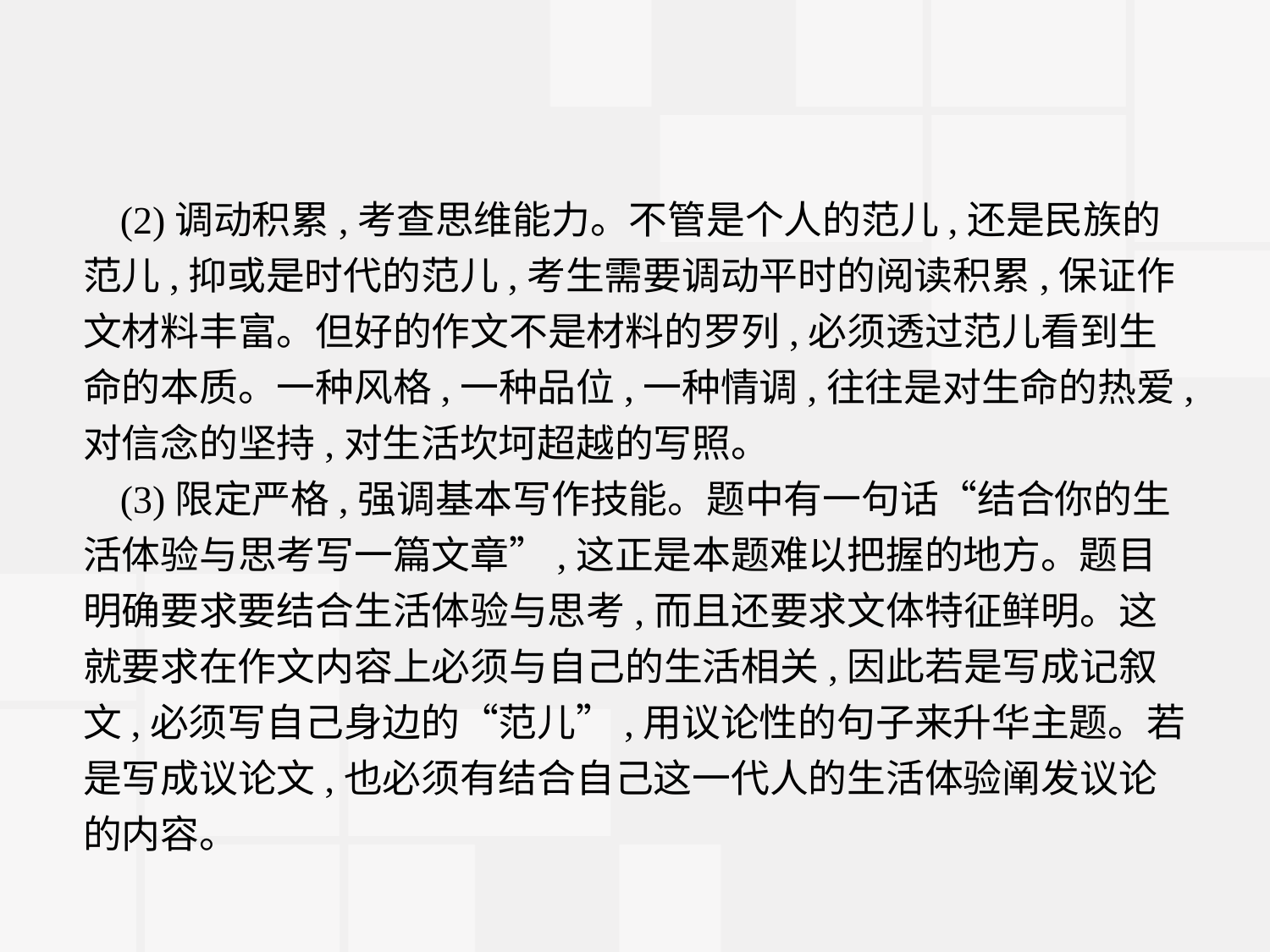

(2)调动积累,考查思维能力。不管是个人的范儿,还是民族的范儿,抑或是时代的范儿,考生需要调动平时的阅读积累,保证作文材料丰富。但好的作文不是材料的罗列,必须透过范儿看到生命的本质。一种风格,一种品位,一种情调,往往是对生命的热爱,对信念的坚持,对生活坎坷超越的写照。
(3)限定严格,强调基本写作技能。题中有一句话“结合你的生活体验与思考写一篇文章”,这正是本题难以把握的地方。题目明确要求要结合生活体验与思考,而且还要求文体特征鲜明。这就要求在作文内容上必须与自己的生活相关,因此若是写成记叙文,必须写自己身边的“范儿”,用议论性的句子来升华主题。若是写成议论文,也必须有结合自己这一代人的生活体验阐发议论的内容。